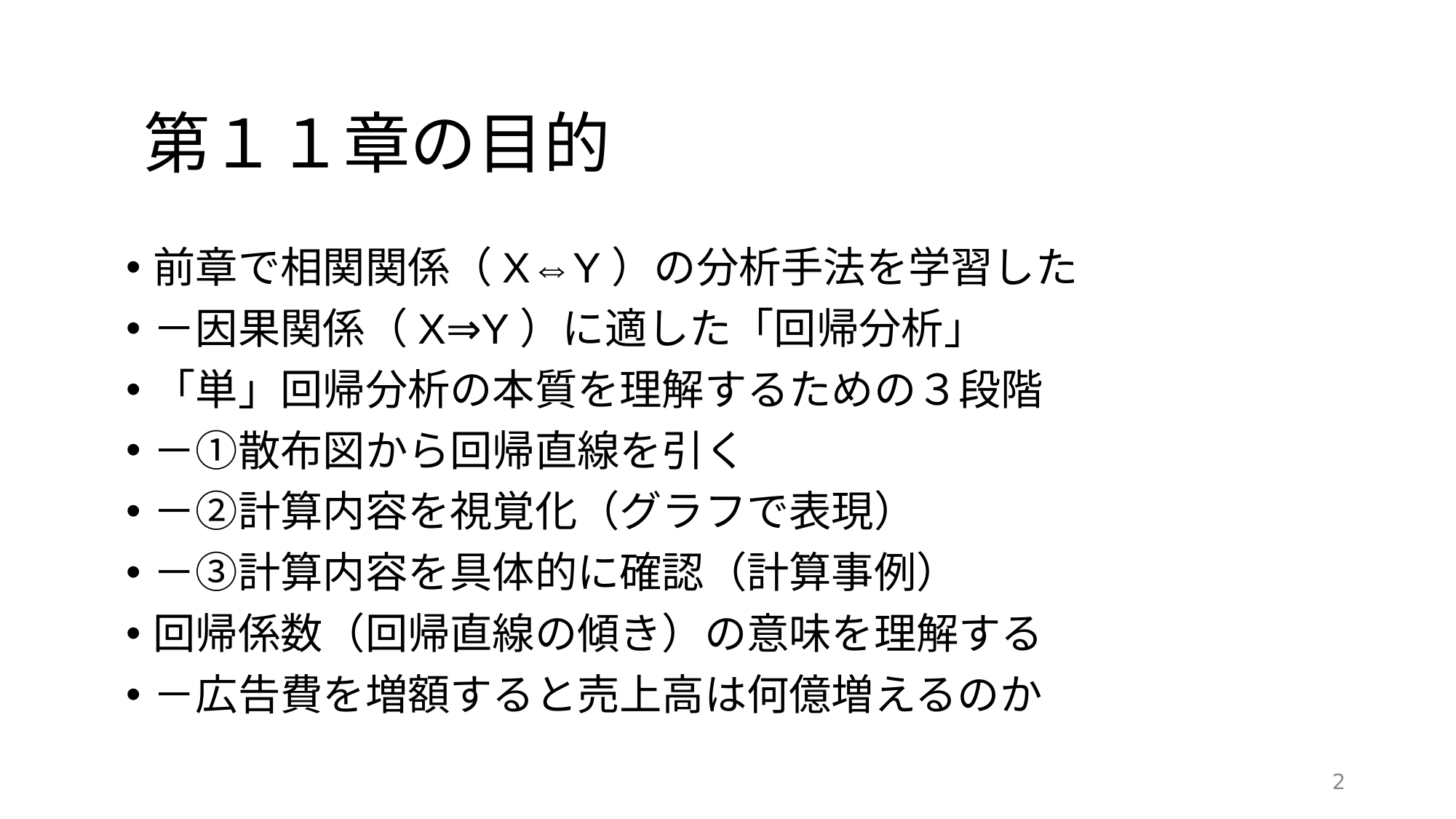

# 第１１章の目的
前章で相関関係（X⇔Y）の分析手法を学習した
－因果関係（X⇒Y）に適した「回帰分析」
「単」回帰分析の本質を理解するための３段階
－①散布図から回帰直線を引く
－②計算内容を視覚化（グラフで表現）
－③計算内容を具体的に確認（計算事例）
回帰係数（回帰直線の傾き）の意味を理解する
－広告費を増額すると売上高は何億増えるのか
2